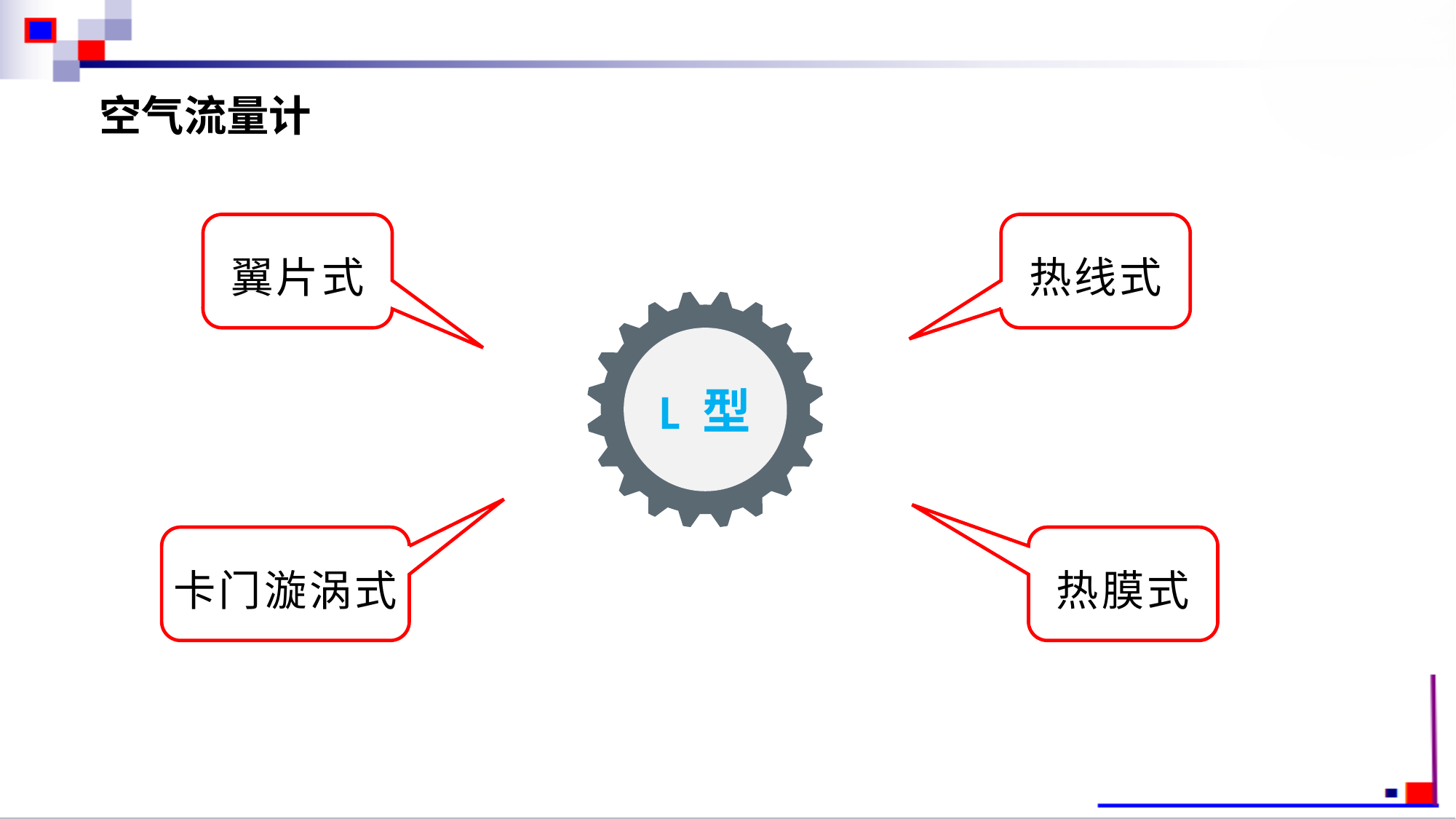

空气流量计
翼片式
热线式

L 型
卡门漩涡式
热膜式